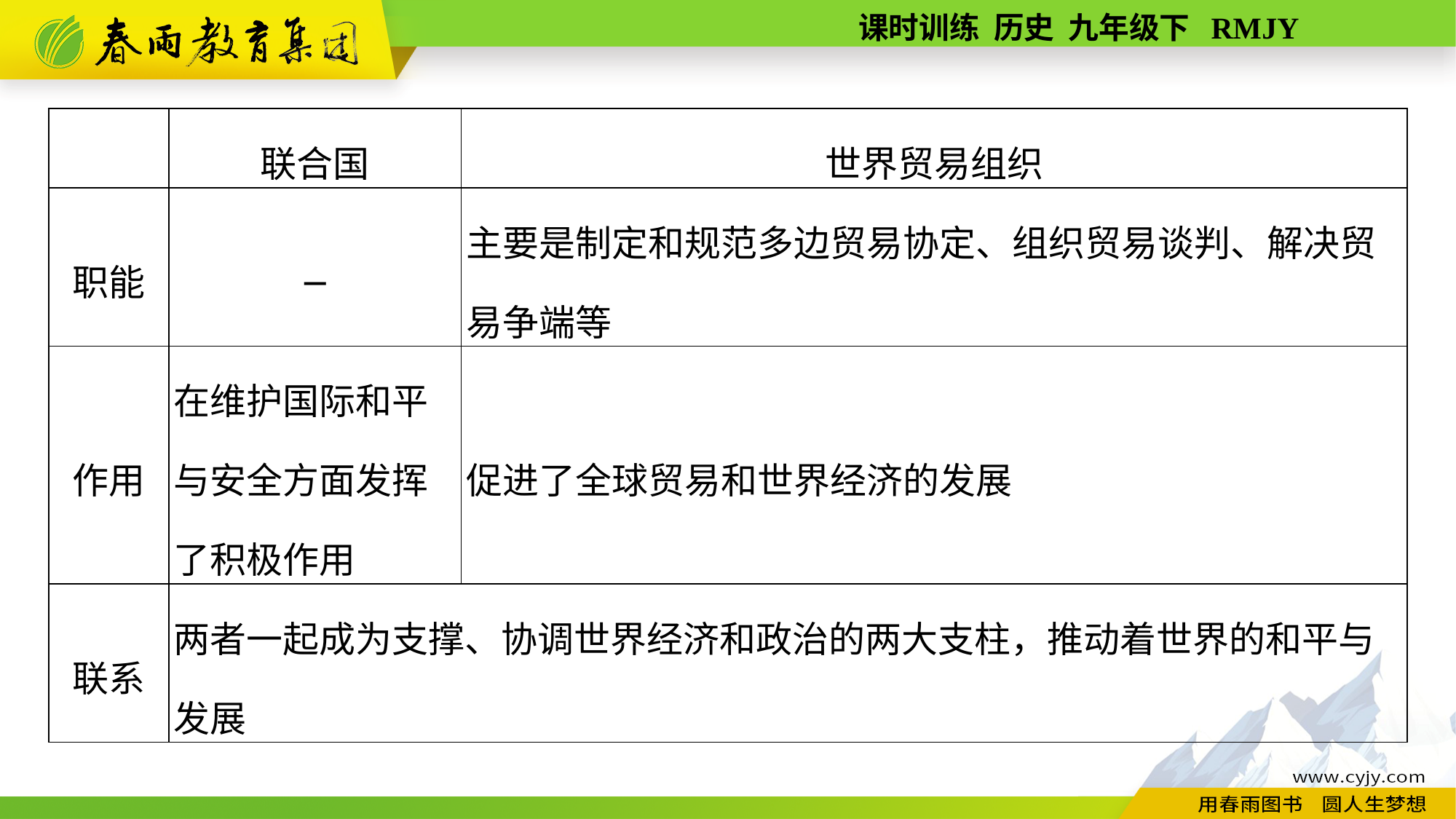

|  | 联合国 | 世界贸易组织 |
| --- | --- | --- |
| 职能 | — | 主要是制定和规范多边贸易协定、组织贸易谈判、解决贸易争端等 |
| 作用 | 在维护国际和平与安全方面发挥了积极作用 | 促进了全球贸易和世界经济的发展 |
| 联系 | 两者一起成为支撑、协调世界经济和政治的两大支柱，推动着世界的和平与发展 |  |